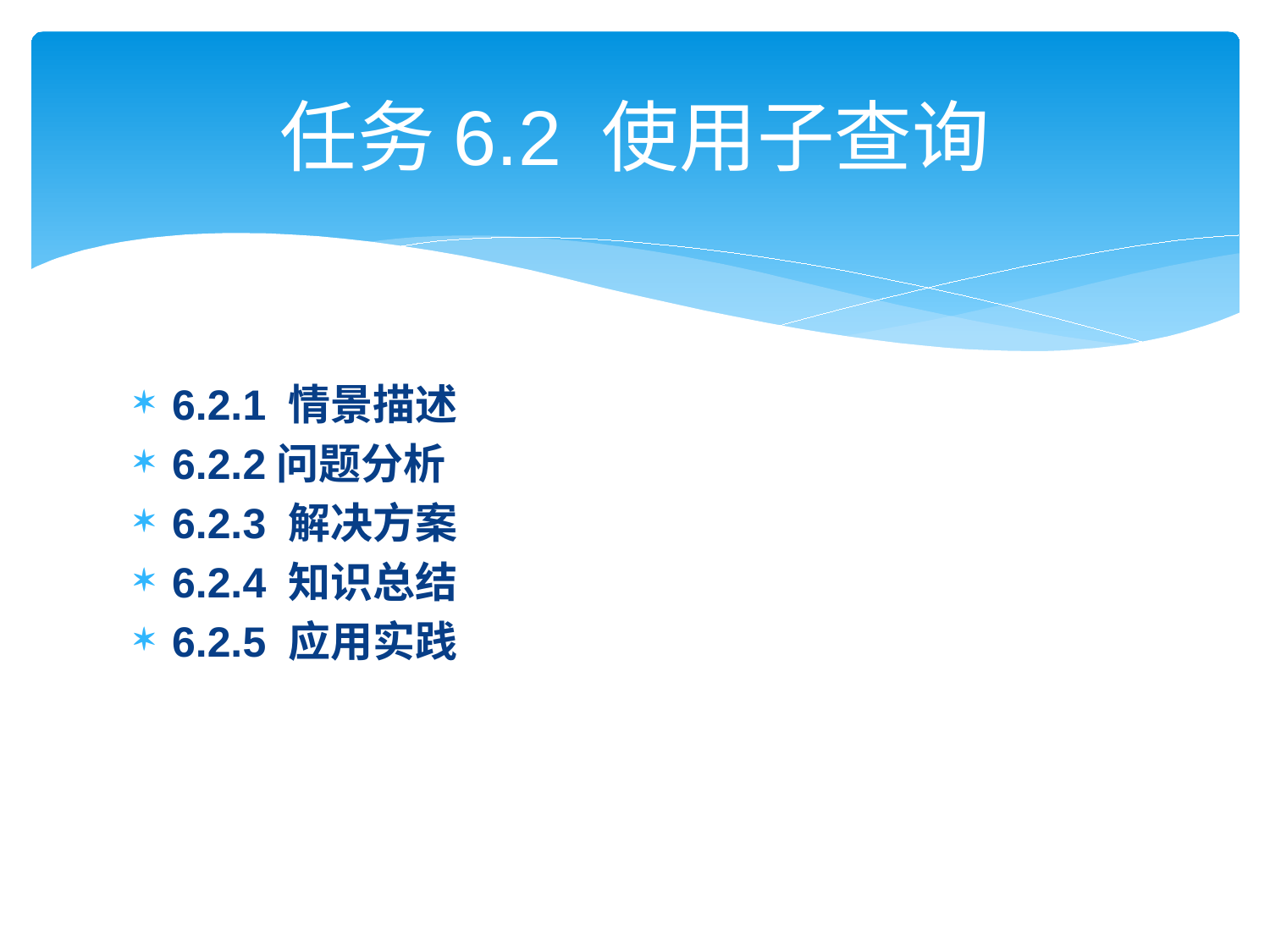

# 任务6.2 使用子查询
6.2.1 情景描述
6.2.2问题分析
6.2.3 解决方案
6.2.4 知识总结
6.2.5 应用实践